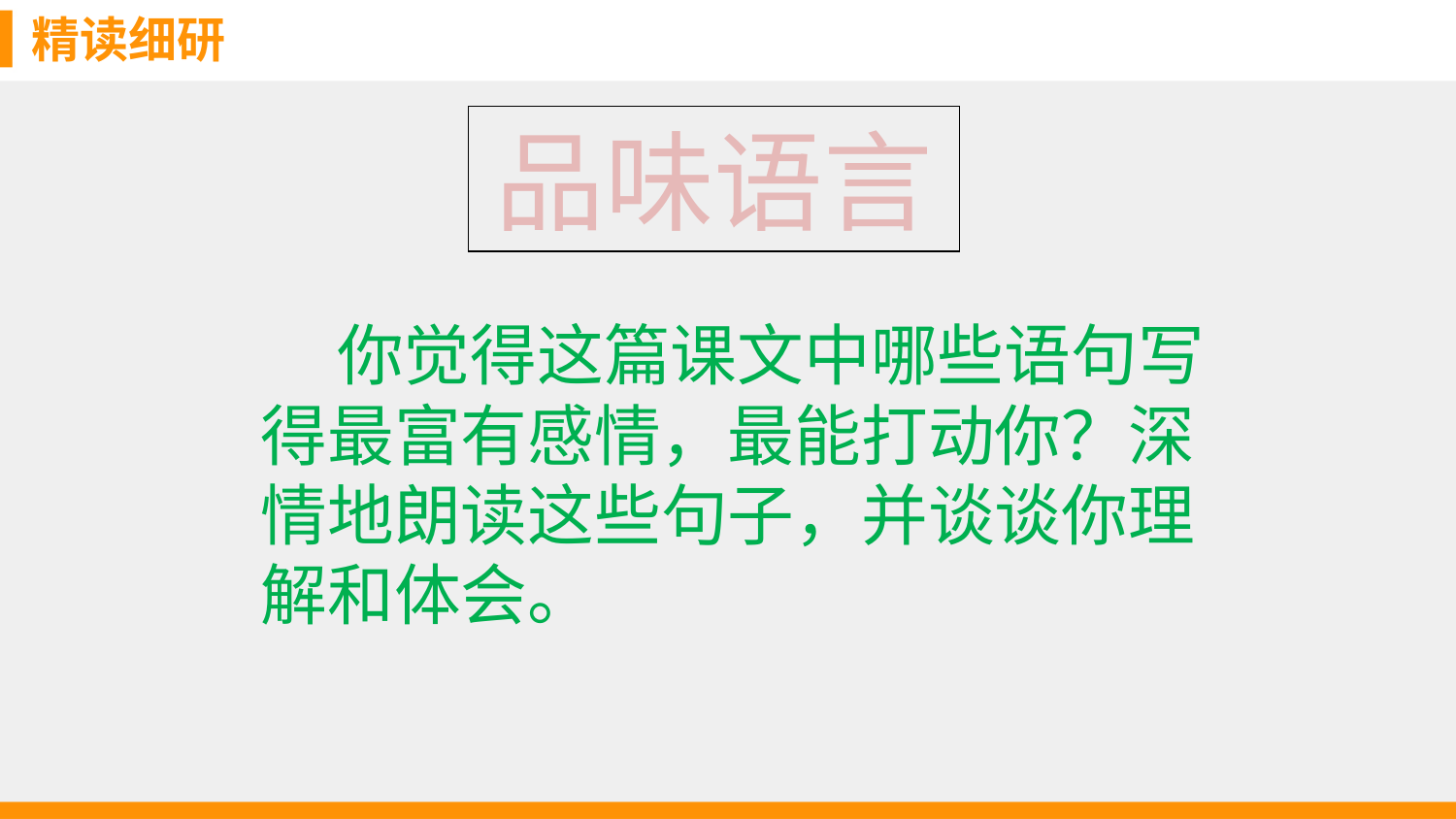

精读细研
品味语言
    你觉得这篇课文中哪些语句写得最富有感情，最能打动你？深情地朗读这些句子，并谈谈你理解和体会。